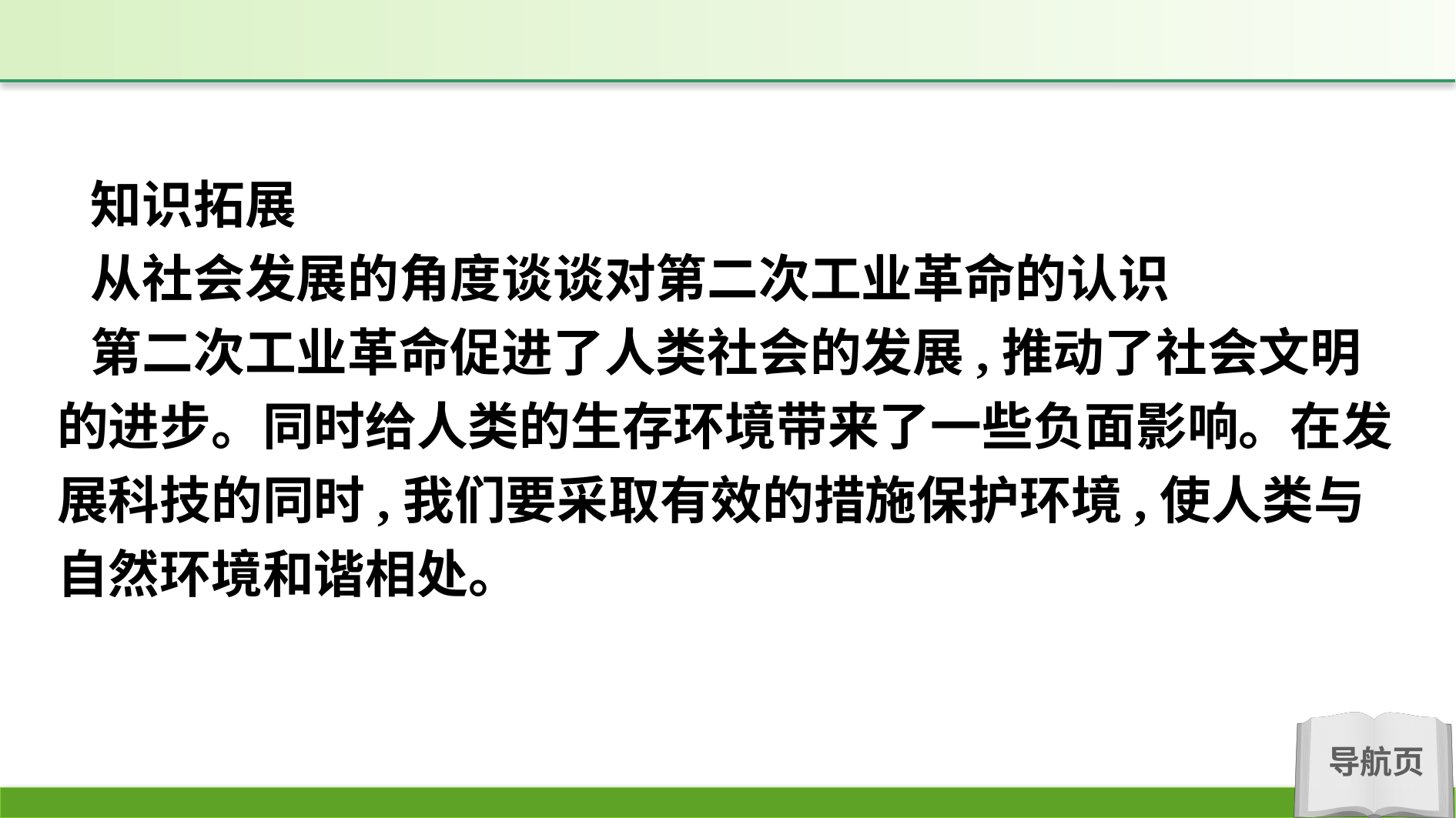

知识拓展
从社会发展的角度谈谈对第二次工业革命的认识
第二次工业革命促进了人类社会的发展,推动了社会文明的进步。同时给人类的生存环境带来了一些负面影响。在发展科技的同时,我们要采取有效的措施保护环境,使人类与自然环境和谐相处。